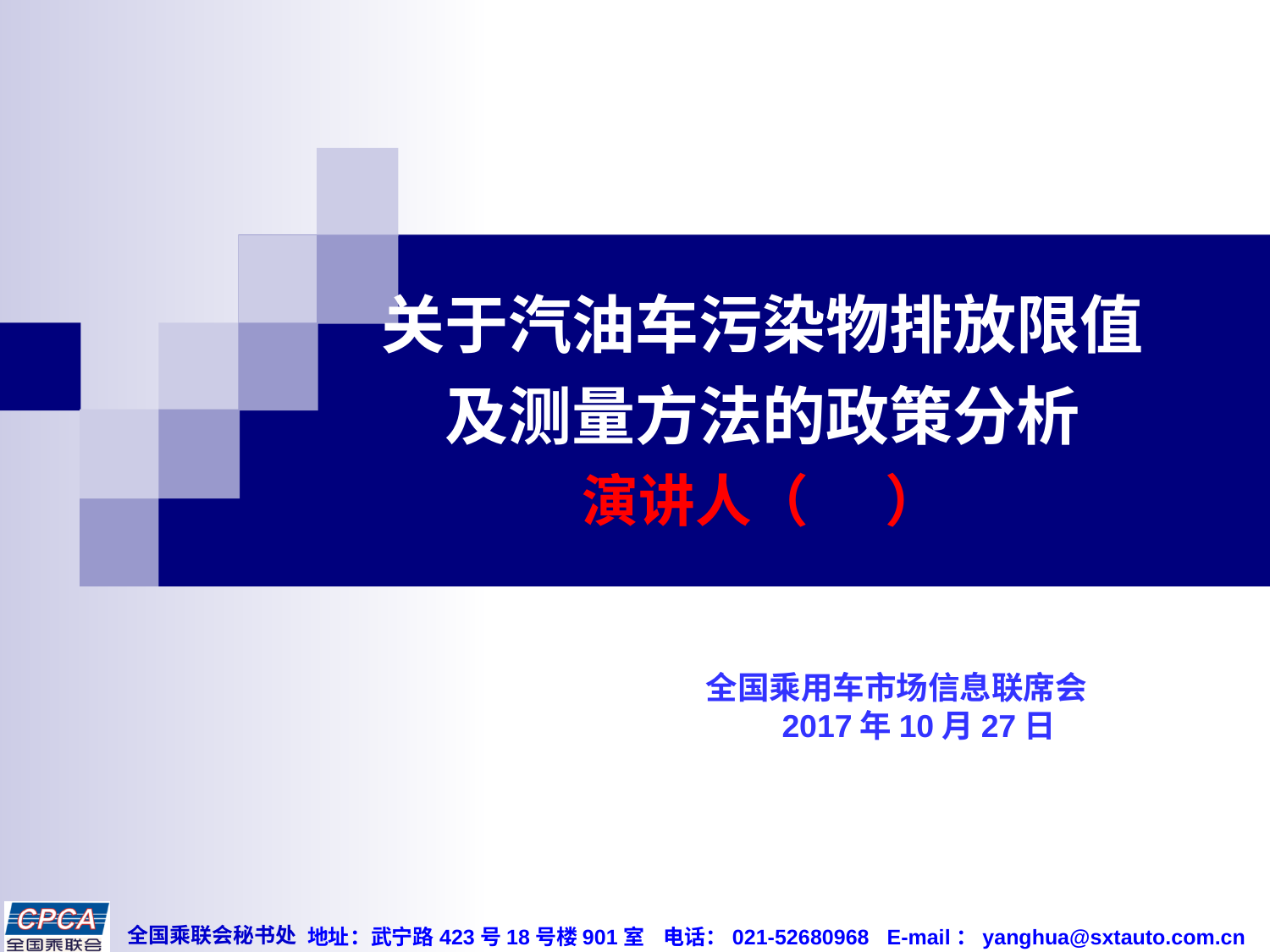

# 关于汽油车污染物排放限值 及测量方法的政策分析 演讲人（      ）
  全国乘用车市场信息联席会
           2017年10月27日